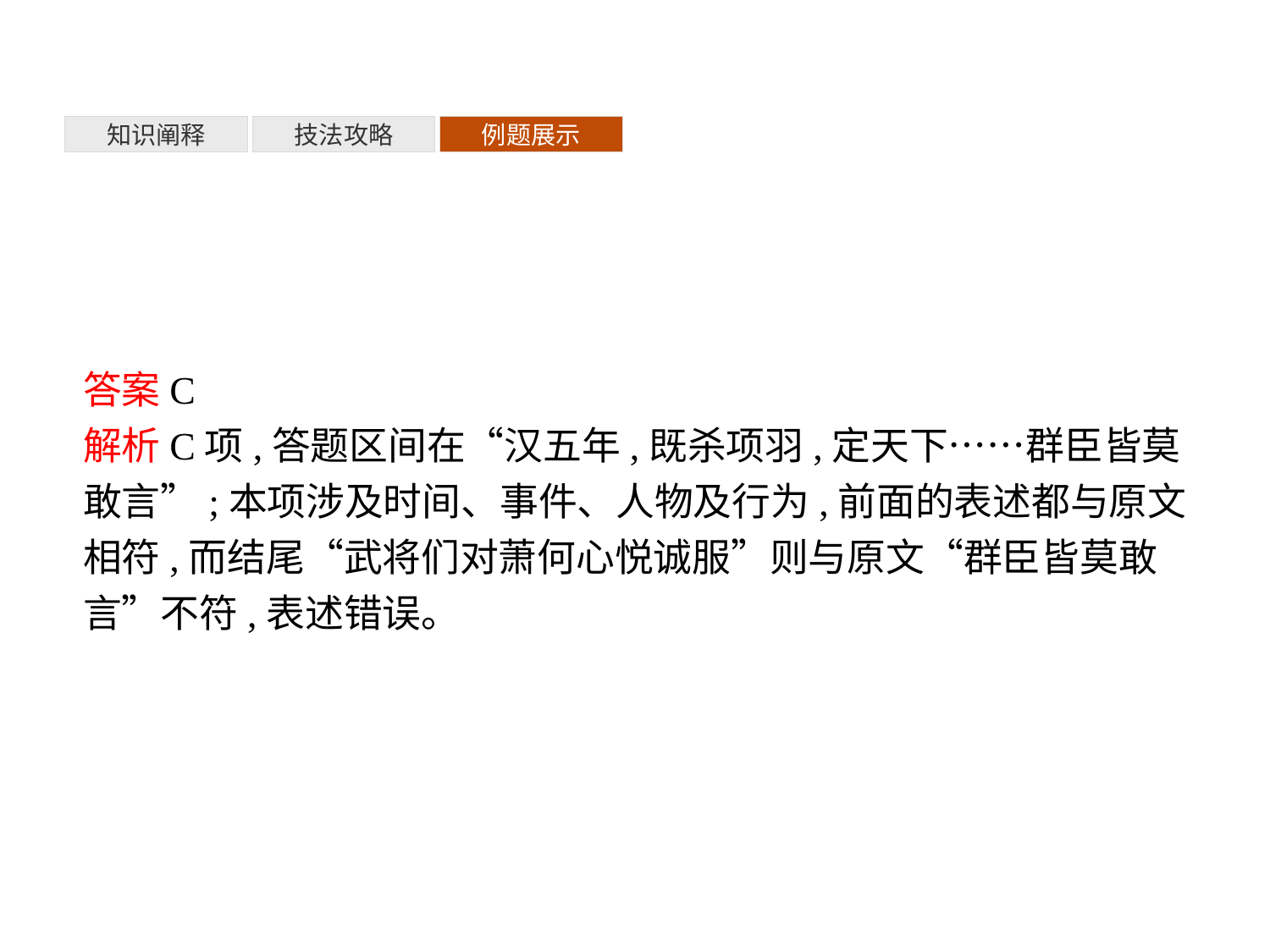

知识阐释
技法攻略
例题展示
答案C
解析C项,答题区间在“汉五年,既杀项羽,定天下……群臣皆莫敢言”;本项涉及时间、事件、人物及行为,前面的表述都与原文相符,而结尾“武将们对萧何心悦诚服”则与原文“群臣皆莫敢言”不符,表述错误。